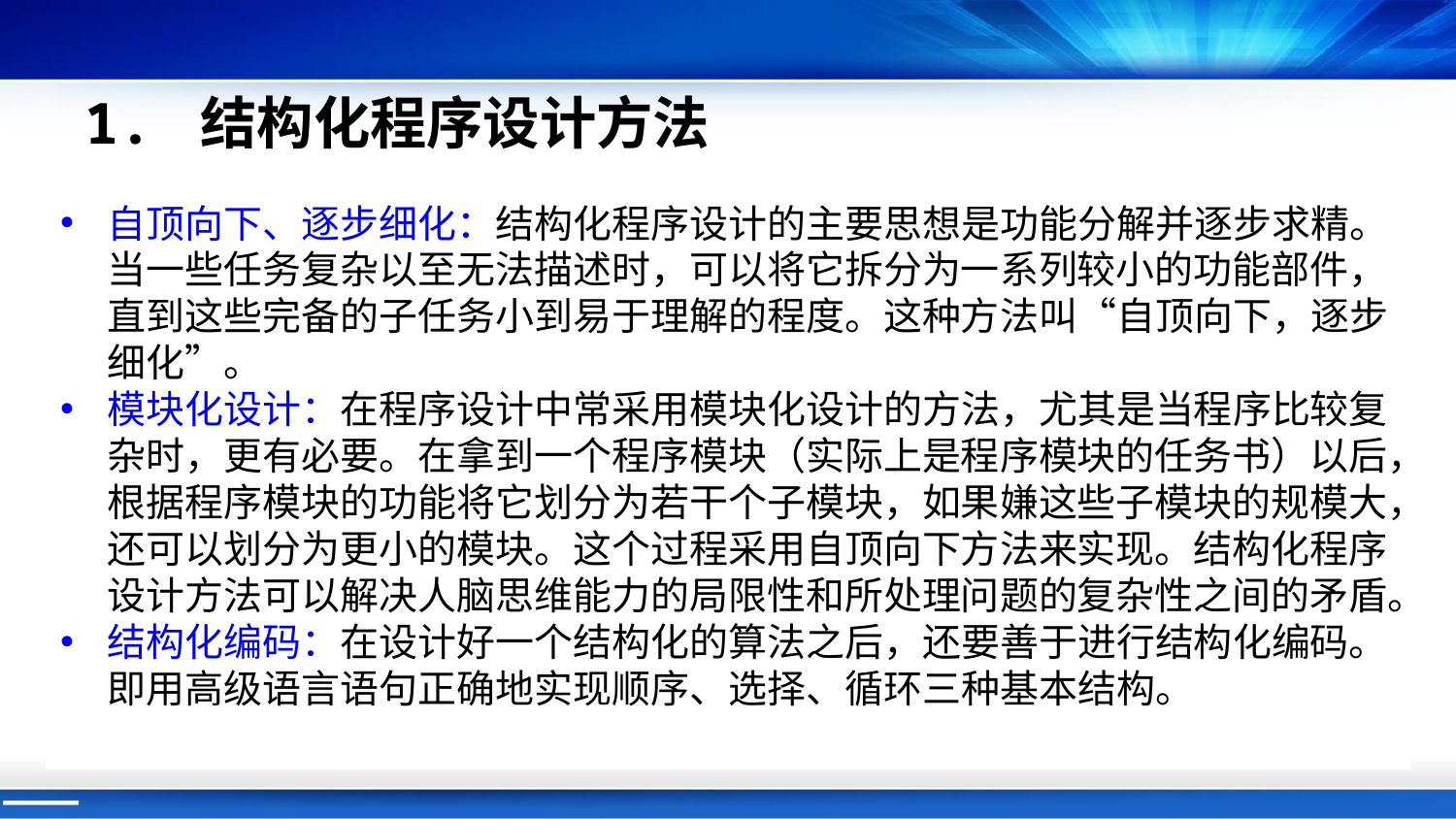

# 1. 结构化程序设计方法
自顶向下、逐步细化：结构化程序设计的主要思想是功能分解并逐步求精。当一些任务复杂以至无法描述时，可以将它拆分为一系列较小的功能部件，直到这些完备的子任务小到易于理解的程度。这种方法叫“自顶向下，逐步细化”。
模块化设计：在程序设计中常采用模块化设计的方法，尤其是当程序比较复杂时，更有必要。在拿到一个程序模块（实际上是程序模块的任务书）以后，根据程序模块的功能将它划分为若干个子模块，如果嫌这些子模块的规模大，还可以划分为更小的模块。这个过程采用自顶向下方法来实现。结构化程序设计方法可以解决人脑思维能力的局限性和所处理问题的复杂性之间的矛盾。
结构化编码：在设计好一个结构化的算法之后，还要善于进行结构化编码。即用高级语言语句正确地实现顺序、选择、循环三种基本结构。